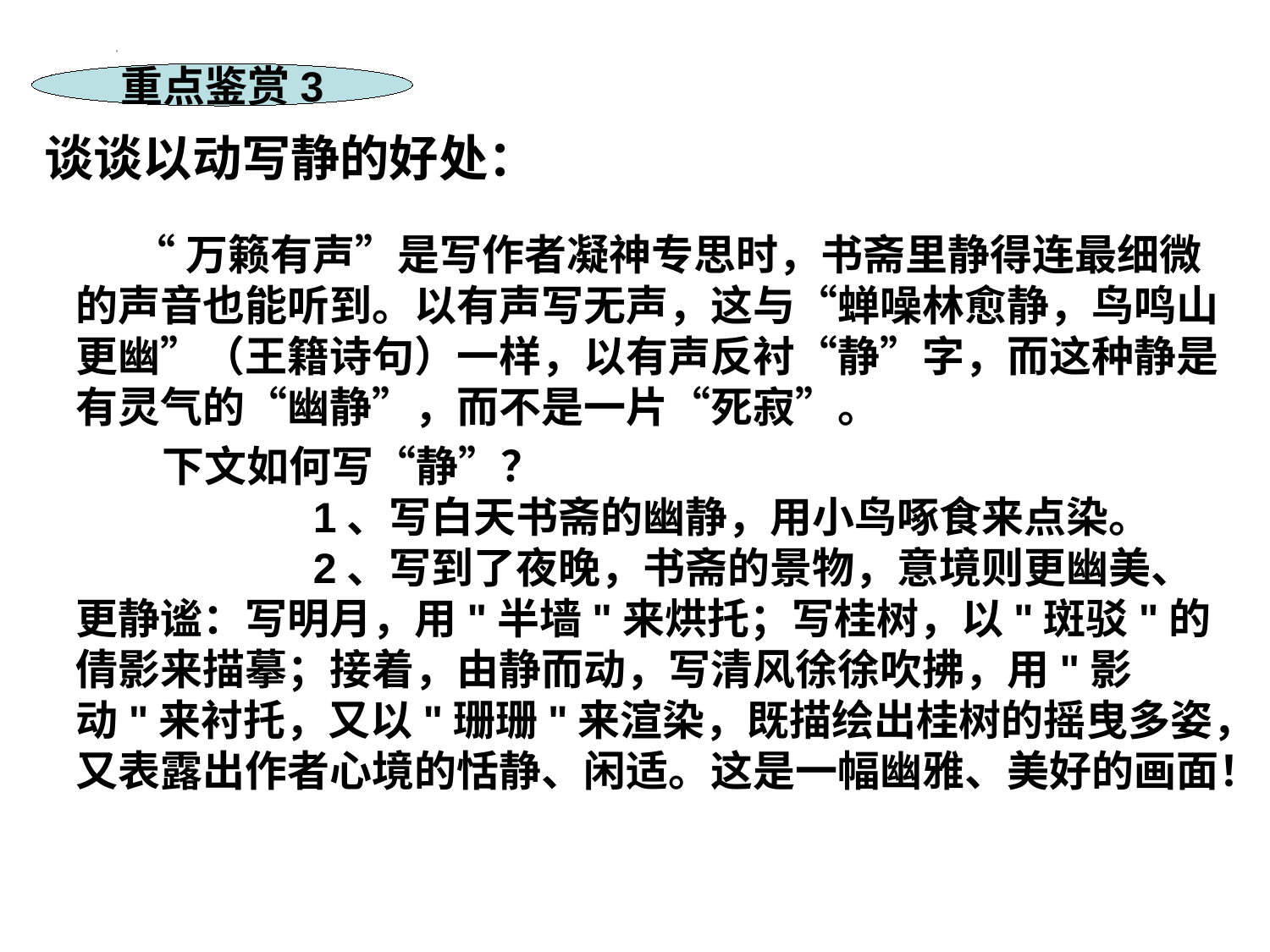

重点鉴赏3
谈谈以动写静的好处：
      “万籁有声”是写作者凝神专思时，书斋里静得连最细微的声音也能听到。以有声写无声，这与“蝉噪林愈静，鸟鸣山更幽”（王籍诗句）一样，以有声反衬“静”字，而这种静是有灵气的“幽静”，而不是一片“死寂”。
        下文如何写“静”？
                    1、写白天书斋的幽静，用小鸟啄食来点染。
                    2、写到了夜晚，书斋的景物，意境则更幽美、更静谧：写明月，用"半墙"来烘托；写桂树，以"斑驳"的倩影来描摹；接着，由静而动，写清风徐徐吹拂，用"影动"来衬托，又以"珊珊"来渲染，既描绘出桂树的摇曳多姿，又表露出作者心境的恬静、闲适。这是一幅幽雅、美好的画面！